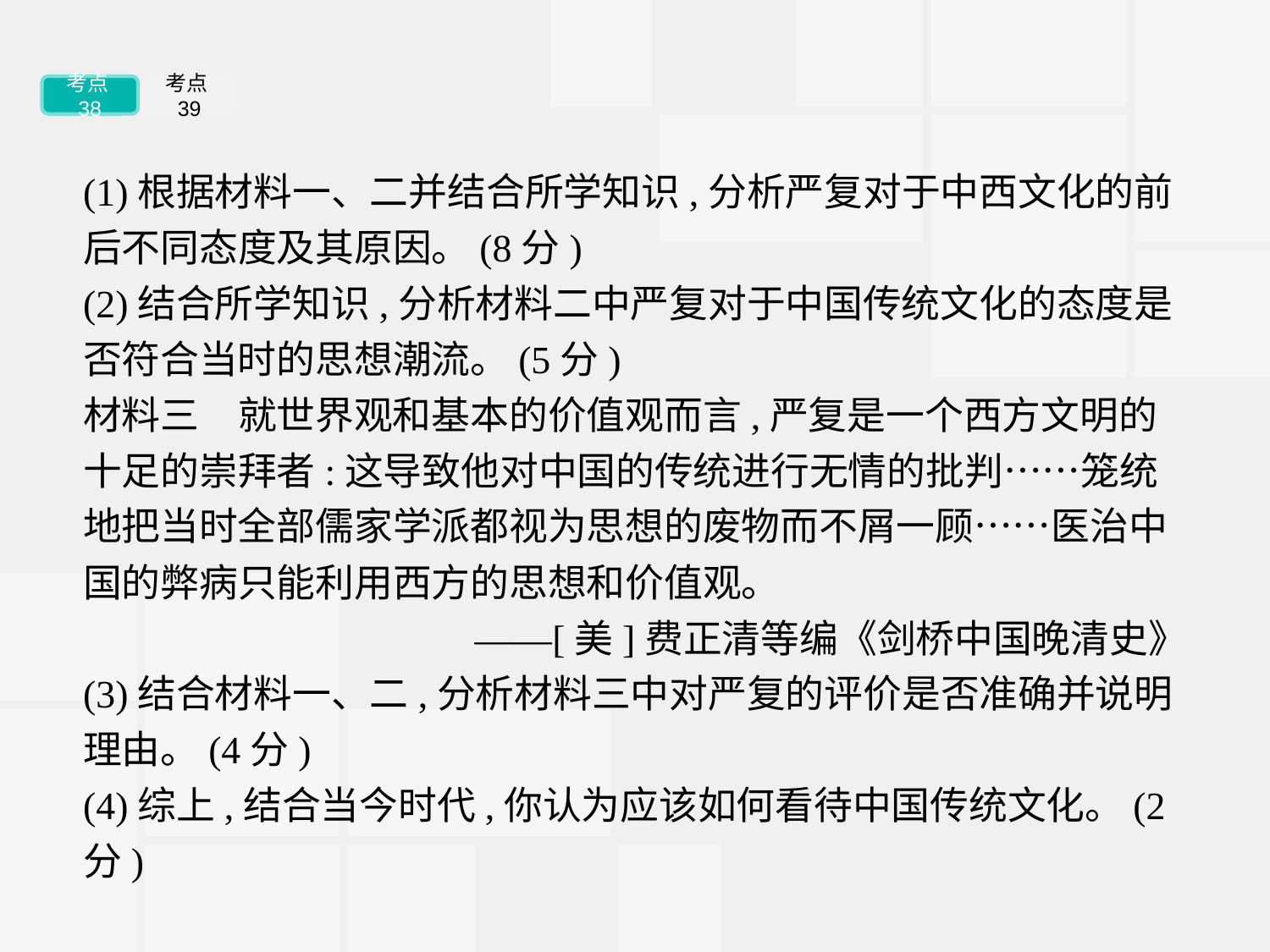

考点38
考点39
(1)根据材料一、二并结合所学知识,分析严复对于中西文化的前后不同态度及其原因。(8分)
(2)结合所学知识,分析材料二中严复对于中国传统文化的态度是否符合当时的思想潮流。(5分)
材料三　就世界观和基本的价值观而言,严复是一个西方文明的十足的崇拜者:这导致他对中国的传统进行无情的批判……笼统地把当时全部儒家学派都视为思想的废物而不屑一顾……医治中国的弊病只能利用西方的思想和价值观。
——[美]费正清等编《剑桥中国晚清史》
(3)结合材料一、二,分析材料三中对严复的评价是否准确并说明理由。(4分)
(4)综上,结合当今时代,你认为应该如何看待中国传统文化。(2分)